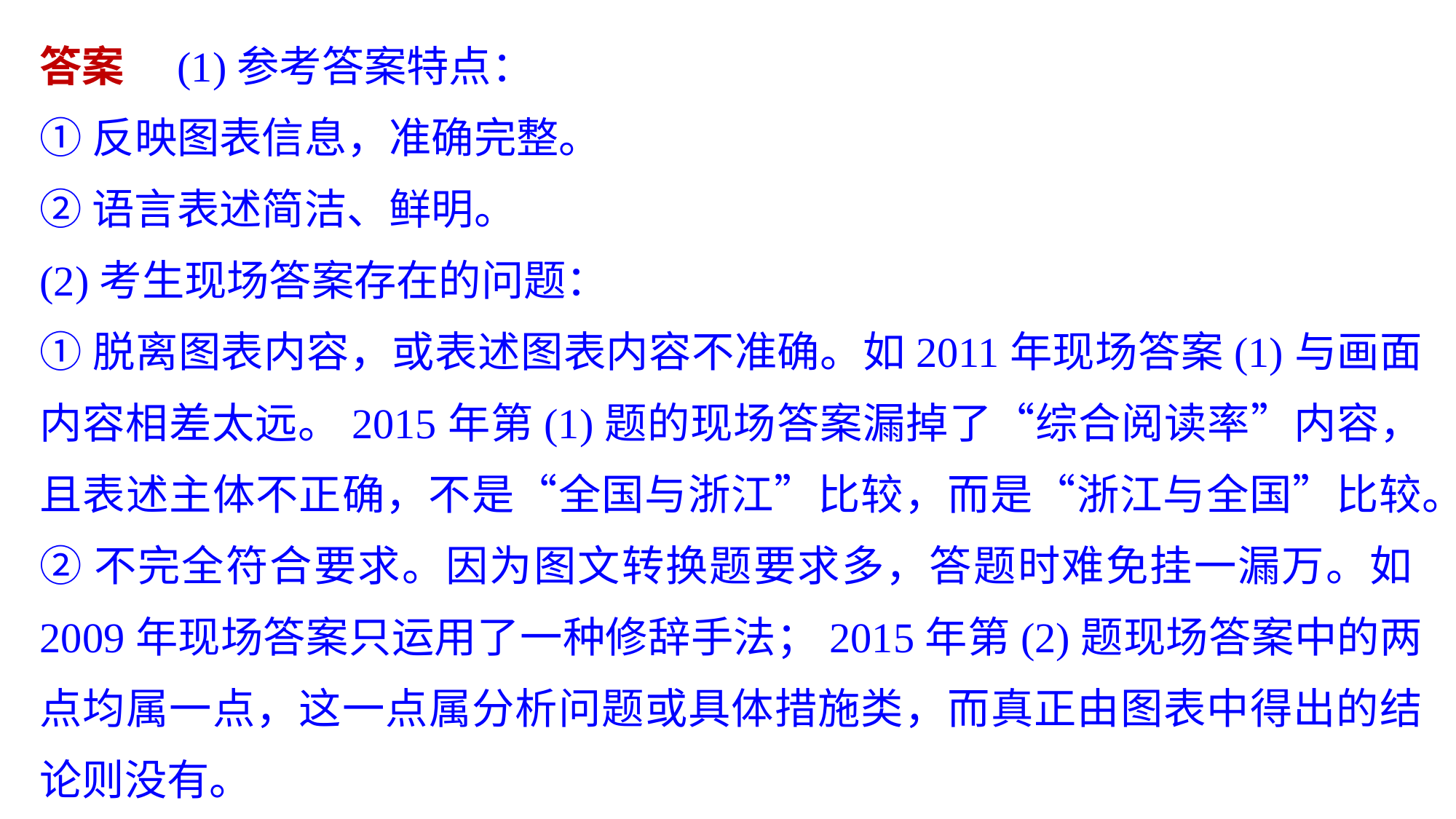

答案　(1)参考答案特点：
①反映图表信息，准确完整。
②语言表述简洁、鲜明。
(2)考生现场答案存在的问题：
①脱离图表内容，或表述图表内容不准确。如2011年现场答案(1)与画面内容相差太远。2015年第(1)题的现场答案漏掉了“综合阅读率”内容，且表述主体不正确，不是“全国与浙江”比较，而是“浙江与全国”比较。
②不完全符合要求。因为图文转换题要求多，答题时难免挂一漏万。如2009年现场答案只运用了一种修辞手法；2015年第(2)题现场答案中的两点均属一点，这一点属分析问题或具体措施类，而真正由图表中得出的结论则没有。